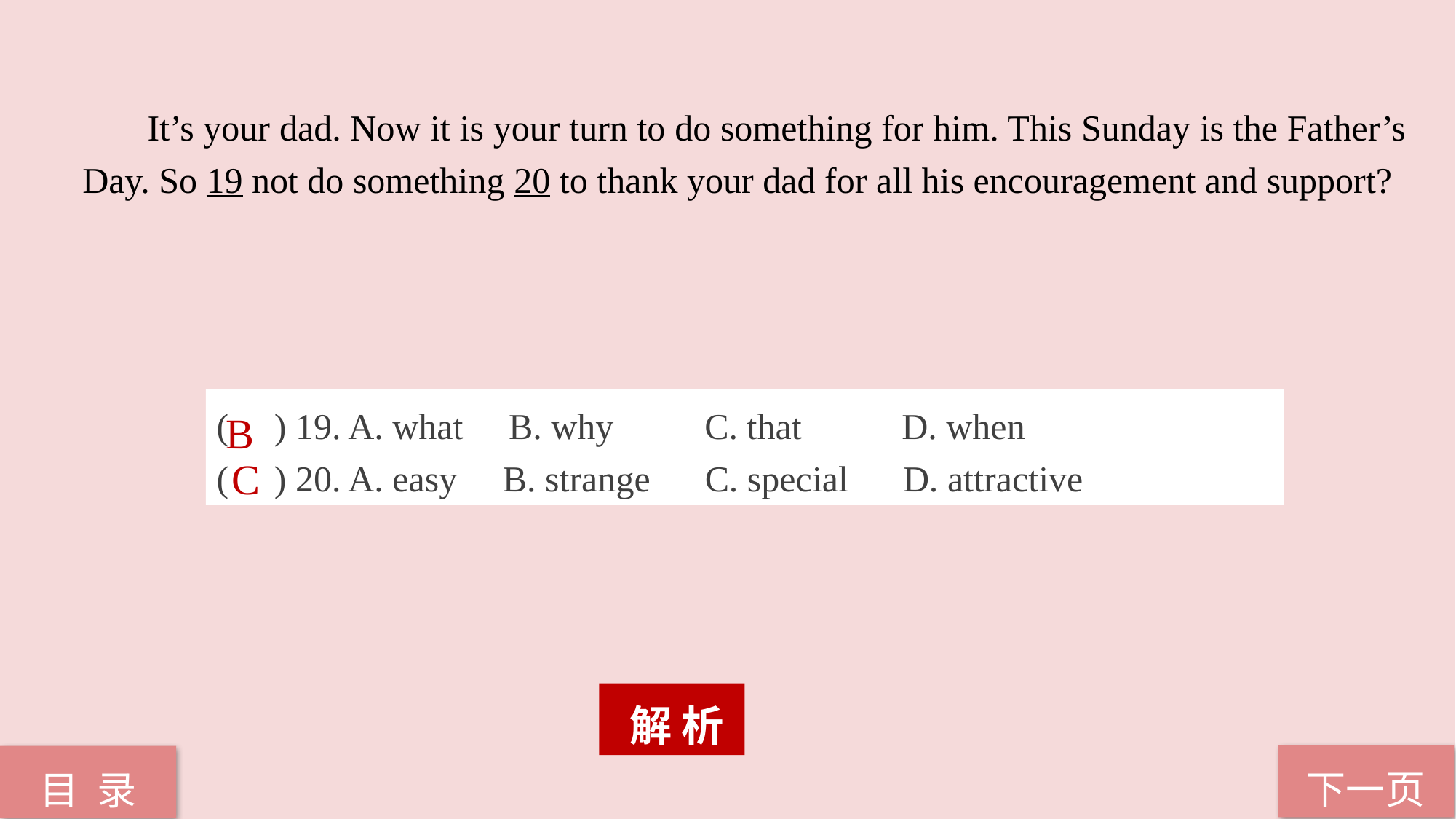

It’s your dad. Now it is your turn to do something for him. This Sunday is the Father’s Day. So 19 not do something 20 to thank your dad for all his encouragement and support?
(     ) 19. A. what     B. why          C. that           D. when
(     ) 20. A. easy     B. strange      C. special      D. attractive
B
C
 解 析